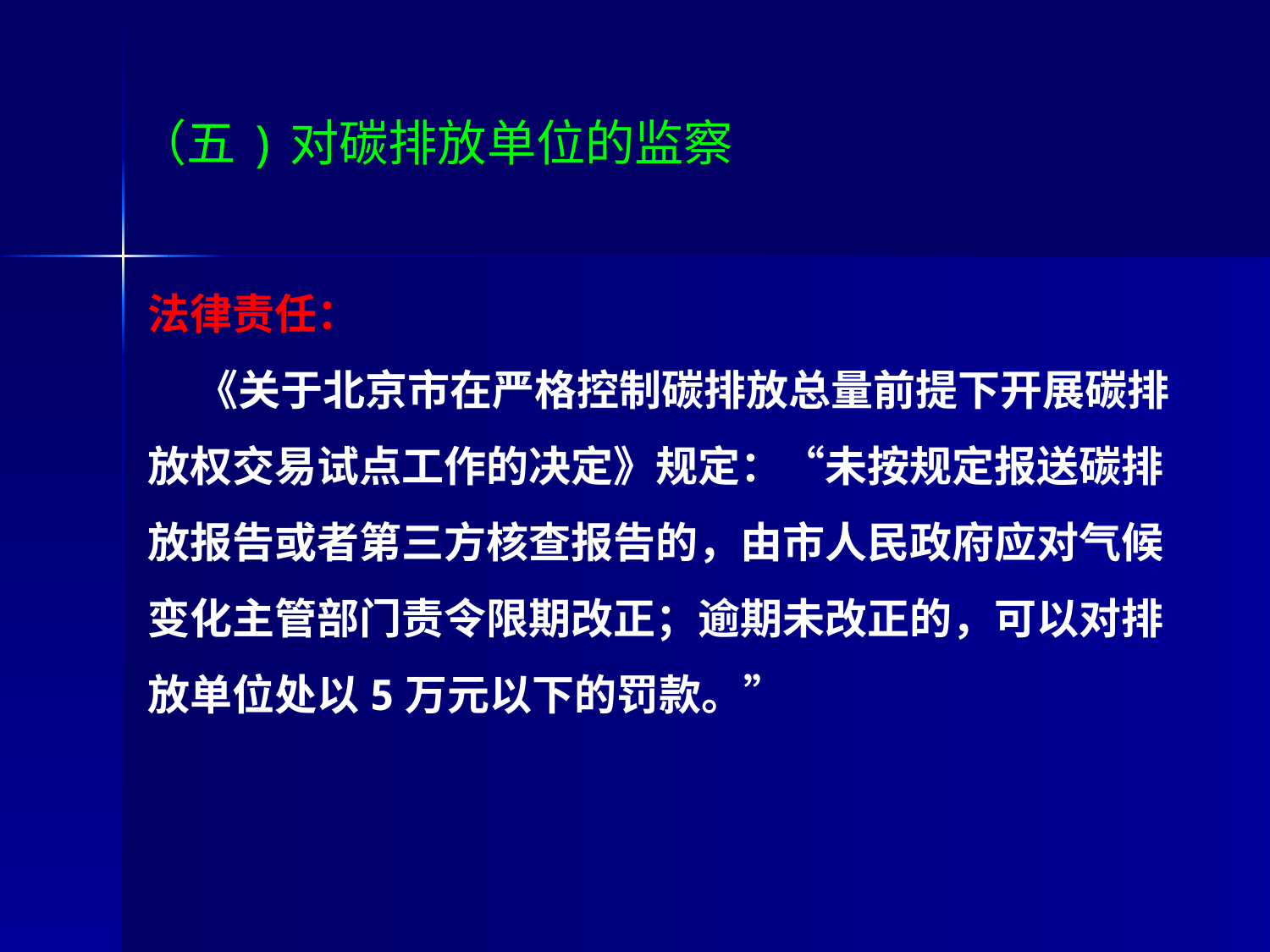

# （五)对碳排放单位的监察
法律责任：
    《关于北京市在严格控制碳排放总量前提下开展碳排放权交易试点工作的决定》规定：“未按规定报送碳排放报告或者第三方核查报告的，由市人民政府应对气候变化主管部门责令限期改正；逾期未改正的，可以对排放单位处以5万元以下的罚款。”